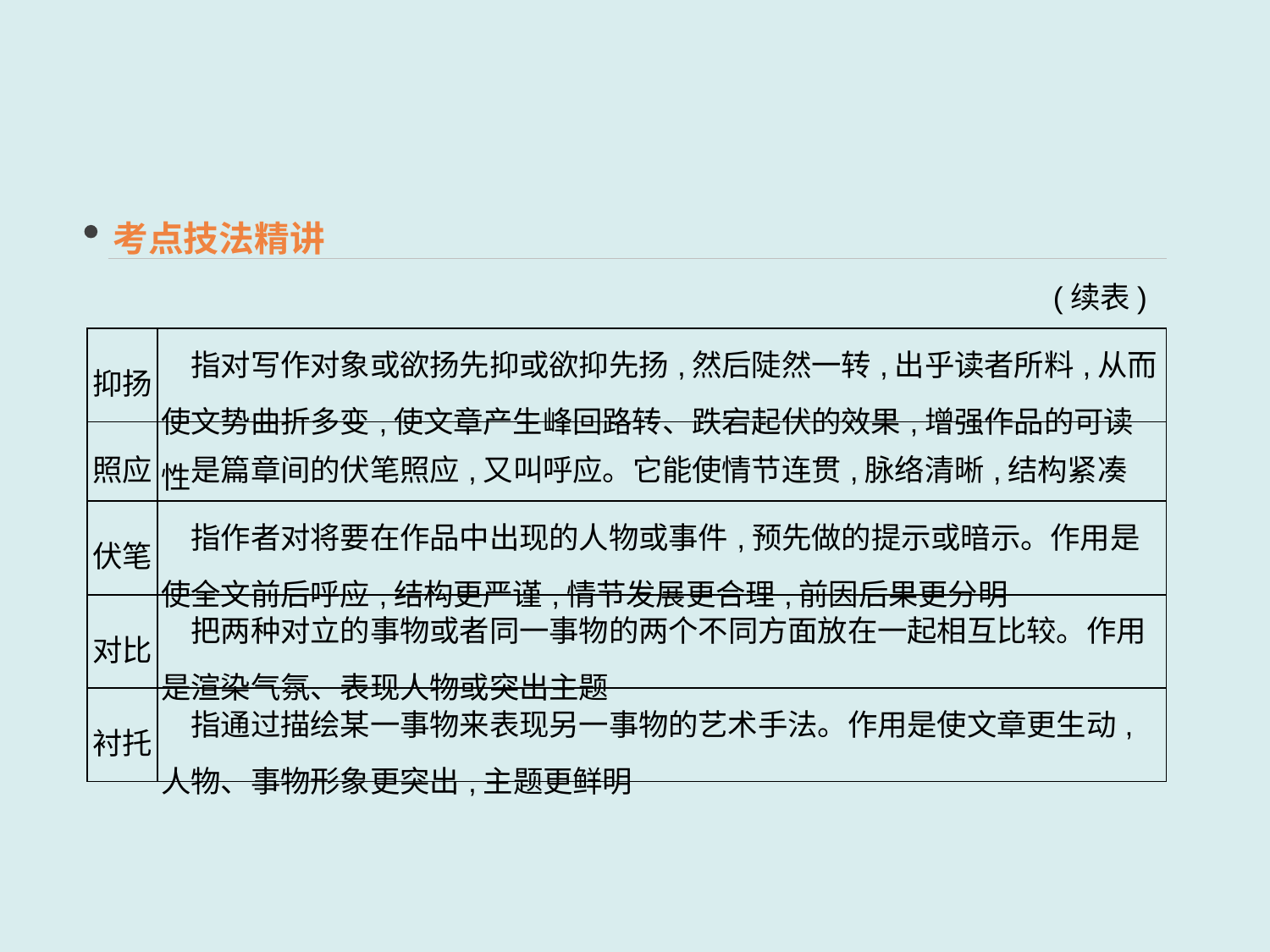

考点技法精讲

(续表)
| 抑扬 | 指对写作对象或欲扬先抑或欲抑先扬,然后陡然一转,出乎读者所料,从而使文势曲折多变,使文章产生峰回路转、跌宕起伏的效果,增强作品的可读性 |
| --- | --- |
| 照应 | 是篇章间的伏笔照应,又叫呼应。它能使情节连贯,脉络清晰,结构紧凑 |
| 伏笔 | 指作者对将要在作品中出现的人物或事件,预先做的提示或暗示。作用是使全文前后呼应,结构更严谨,情节发展更合理,前因后果更分明 |
| 对比 | 把两种对立的事物或者同一事物的两个不同方面放在一起相互比较。作用是渲染气氛、表现人物或突出主题 |
| 衬托 | 指通过描绘某一事物来表现另一事物的艺术手法。作用是使文章更生动,人物、事物形象更突出,主题更鲜明 |